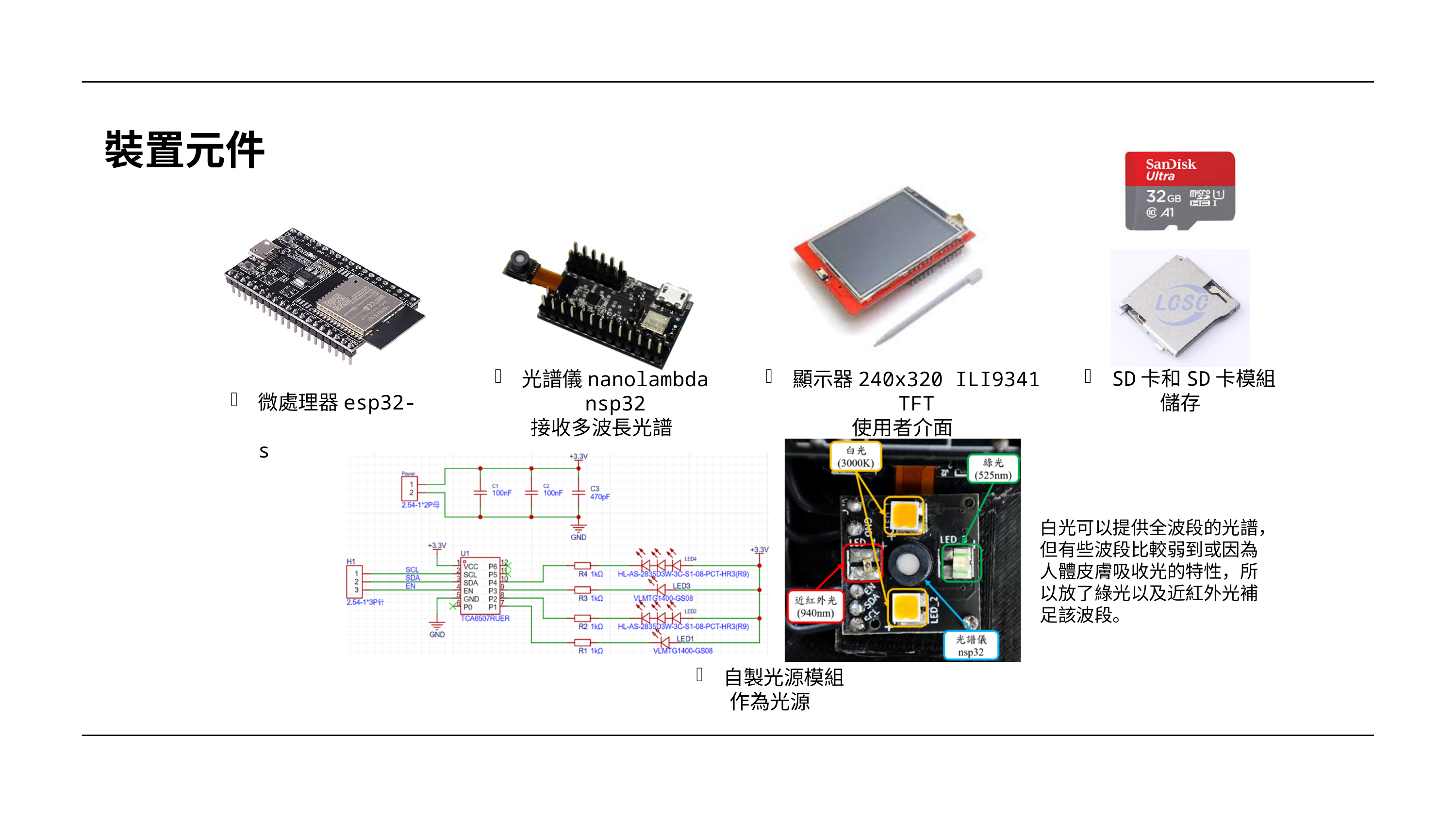

裝置元件

微處理器esp32-s

顯示器240x320 ILI9341 TFT
使用者介面
SD卡和SD卡模組
儲存
光譜儀nanolambda nsp32
接收多波長光譜

白光可以提供全波段的光譜，但有些波段比較弱到或因為人體皮膚吸收光的特性，所以放了綠光以及近紅外光補足該波段。
自製光源模組
作為光源